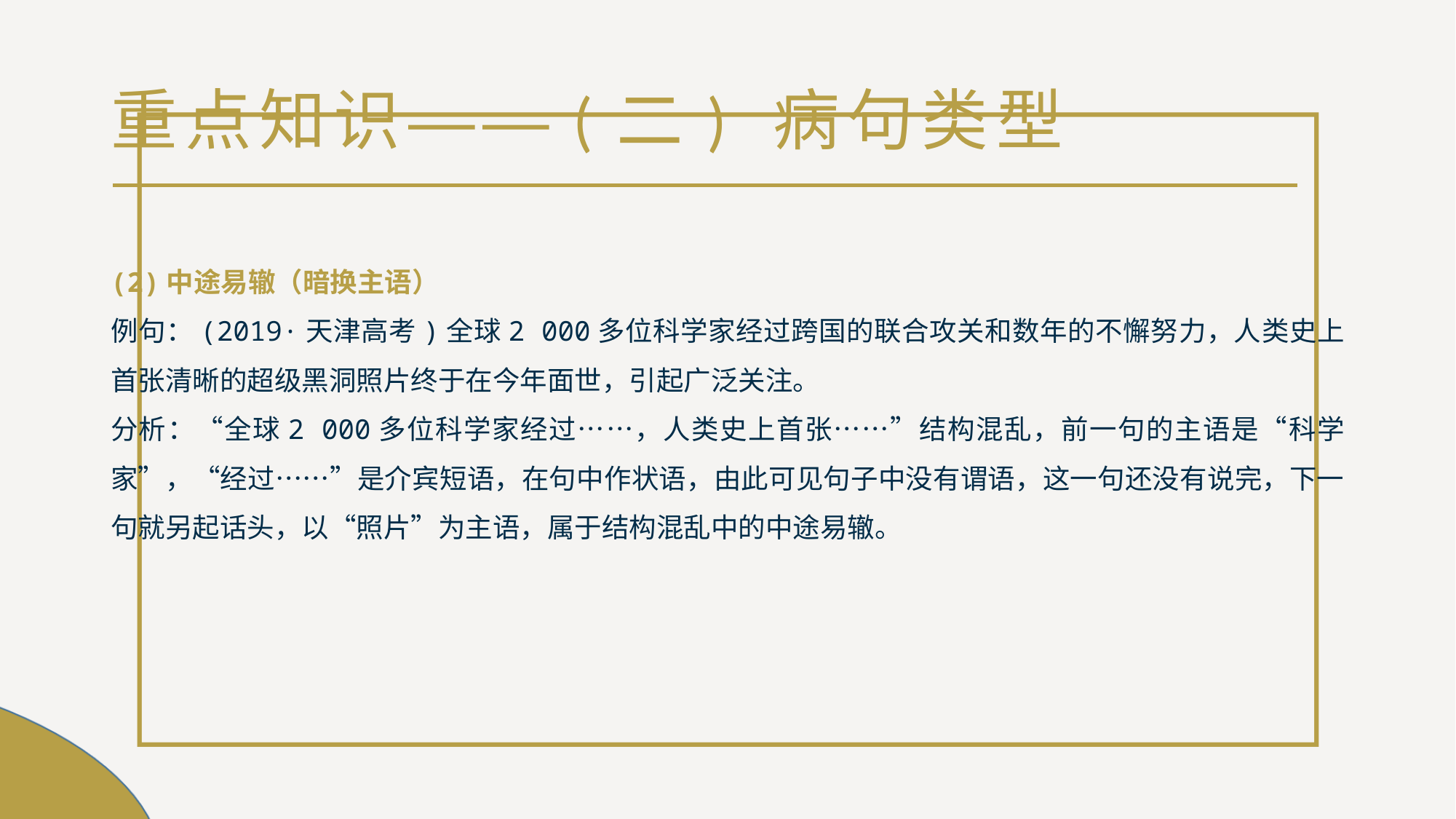

# 重点知识——(二) 病句类型
(2)中途易辙（暗换主语）
例句：(2019·天津高考)全球2 000多位科学家经过跨国的联合攻关和数年的不懈努力，人类史上首张清晰的超级黑洞照片终于在今年面世，引起广泛关注。
分析：“全球2 000多位科学家经过……，人类史上首张……”结构混乱，前一句的主语是“科学家”，“经过……”是介宾短语，在句中作状语，由此可见句子中没有谓语，这一句还没有说完，下一句就另起话头，以“照片”为主语，属于结构混乱中的中途易辙。